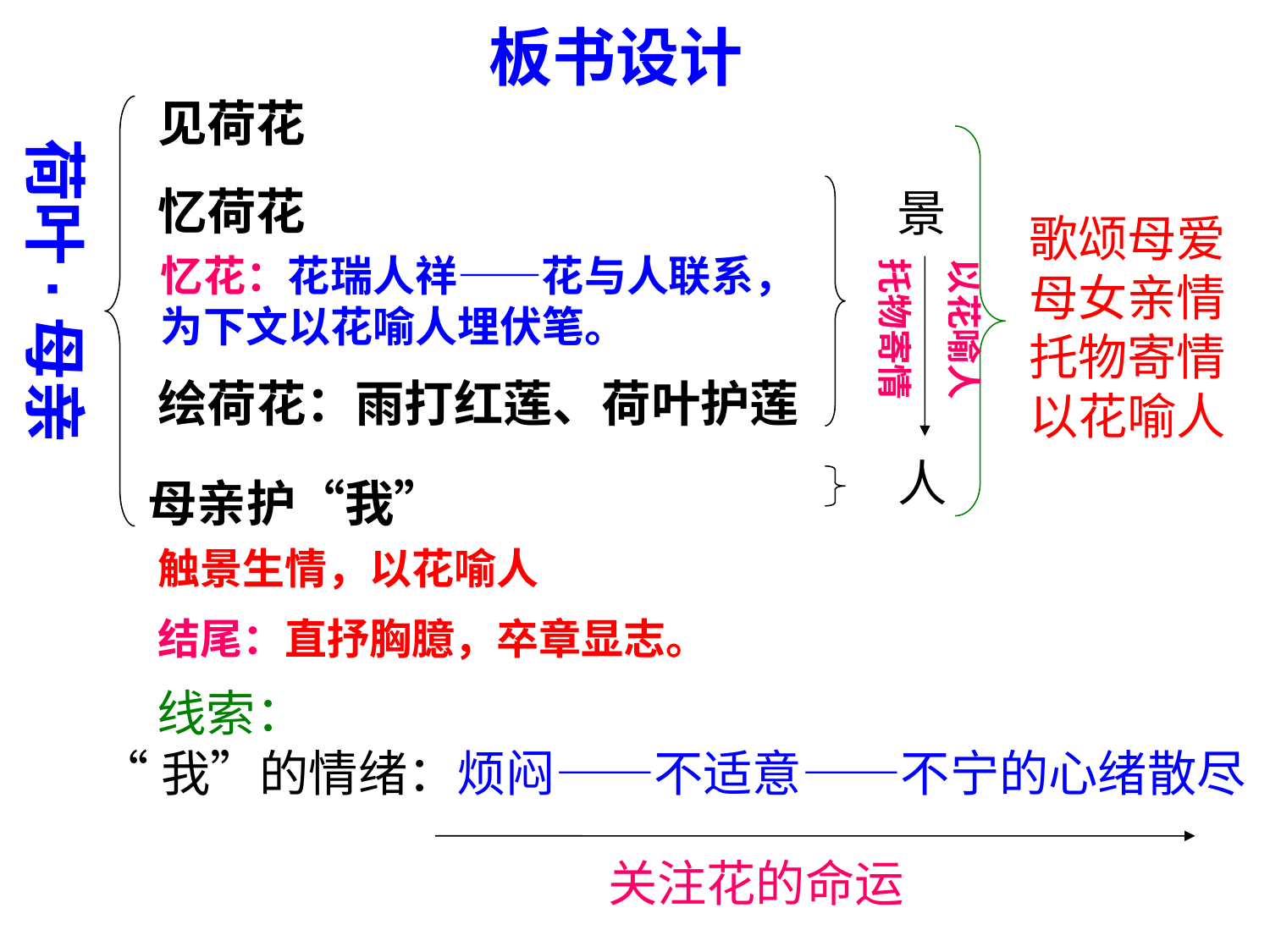

板书设计
见荷花

荷叶·母亲

忆荷花

景
歌颂母爱
母女亲情
托物寄情
以花喻人
忆花：花瑞人祥——花与人联系，
为下文以花喻人埋伏笔。
托物寄情
以花喻人

绘荷花：雨打红莲、荷叶护莲
人
母亲护“我”

触景生情，以花喻人
结尾：直抒胸臆，卒章显志。
线索：
“我”的情绪：烦闷——不适意——不宁的心绪散尽

关注花的命运